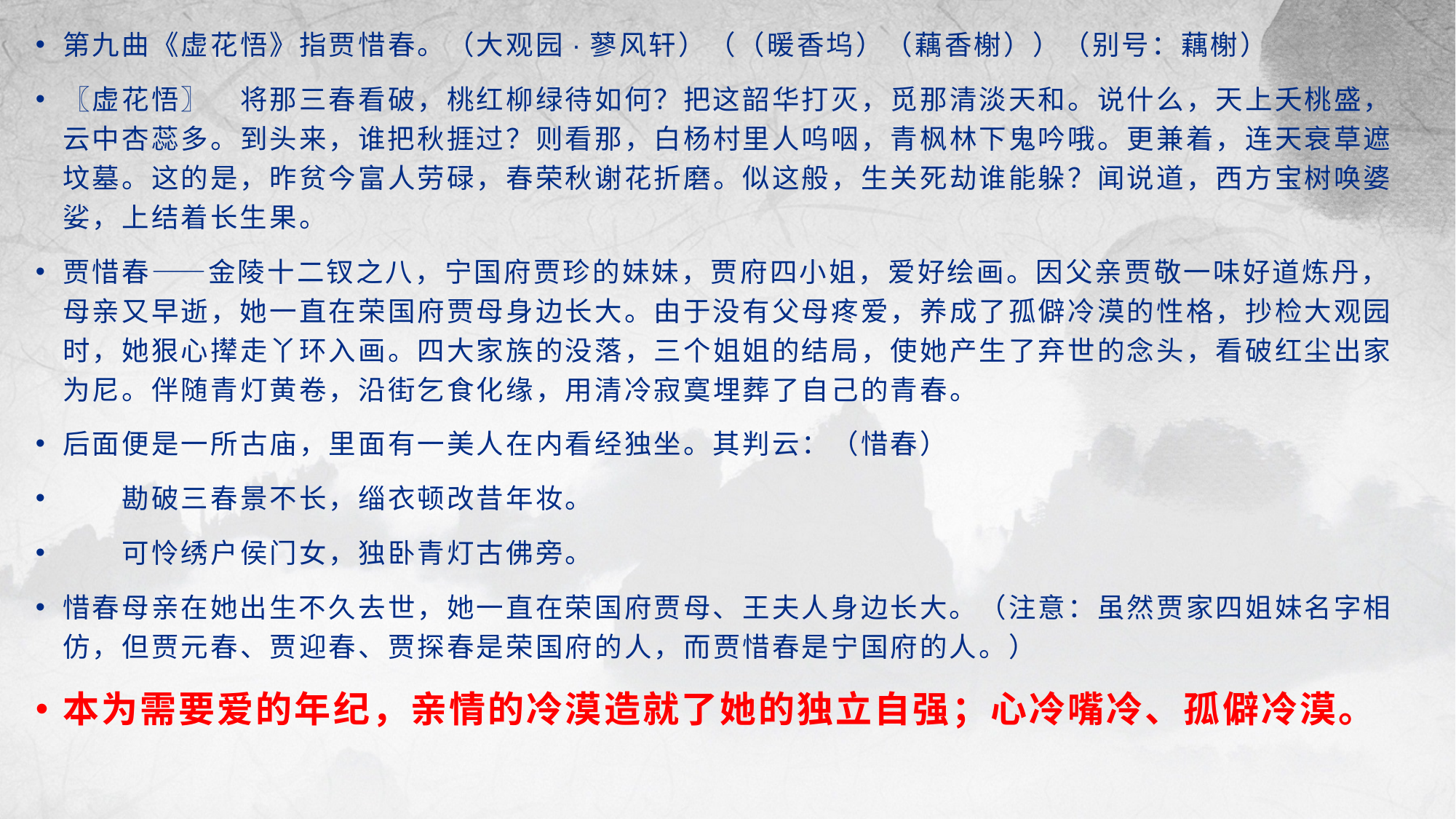

第九曲《虚花悟》指贾惜春。（大观园·蓼风轩）（（暖香坞）（藕香榭））（别号：藕榭）
〖虚花悟〗　将那三春看破，桃红柳绿待如何？把这韶华打灭，觅那清淡天和。说什么，天上夭桃盛，云中杏蕊多。到头来，谁把秋捱过？则看那，白杨村里人呜咽，青枫林下鬼吟哦。更兼着，连天衰草遮坟墓。这的是，昨贫今富人劳碌，春荣秋谢花折磨。似这般，生关死劫谁能躲？闻说道，西方宝树唤婆娑，上结着长生果。
贾惜春——金陵十二钗之八，宁国府贾珍的妹妹，贾府四小姐，爱好绘画。因父亲贾敬一味好道炼丹，母亲又早逝，她一直在荣国府贾母身边长大。由于没有父母疼爱，养成了孤僻冷漠的性格，抄检大观园时，她狠心撵走丫环入画。四大家族的没落，三个姐姐的结局，使她产生了弃世的念头，看破红尘出家为尼。伴随青灯黄卷，沿街乞食化缘，用清冷寂寞埋葬了自己的青春。
后面便是一所古庙，里面有一美人在内看经独坐。其判云：（惜春）
　　勘破三春景不长，缁衣顿改昔年妆。
　　可怜绣户侯门女，独卧青灯古佛旁。
惜春母亲在她出生不久去世，她一直在荣国府贾母、王夫人身边长大。（注意：虽然贾家四姐妹名字相仿，但贾元春、贾迎春、贾探春是荣国府的人，而贾惜春是宁国府的人。）
本为需要爱的年纪，亲情的冷漠造就了她的独立自强；心冷嘴冷、孤僻冷漠。